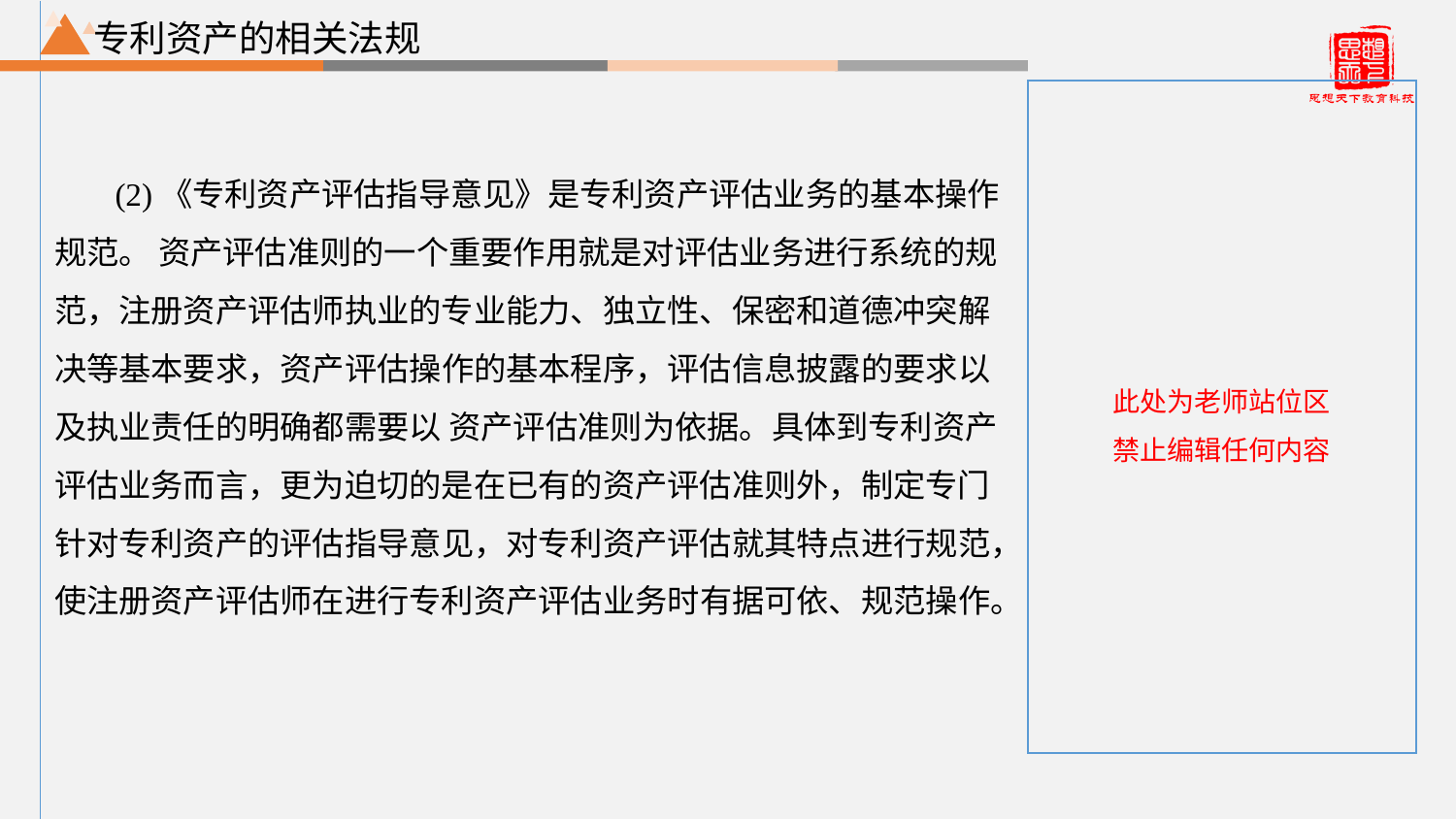

专利资产的相关法规
(2)《专利资产评估指导意见》是专利资产评估业务的基本操作规范。 资产评估准则的一个重要作用就是对评估业务进行系统的规范，注册资产评估师执业的专业能力、独立性、保密和道德冲突解决等基本要求，资产评估操作的基本程序，评估信息披露的要求以及执业责任的明确都需要以 资产评估准则为依据。具体到专利资产评估业务而言，更为迫切的是在已有的资产评估准则外，制定专门针对专利资产的评估指导意见，对专利资产评估就其特点进行规范，使注册资产评估师在进行专利资产评估业务时有据可依、规范操作。
31